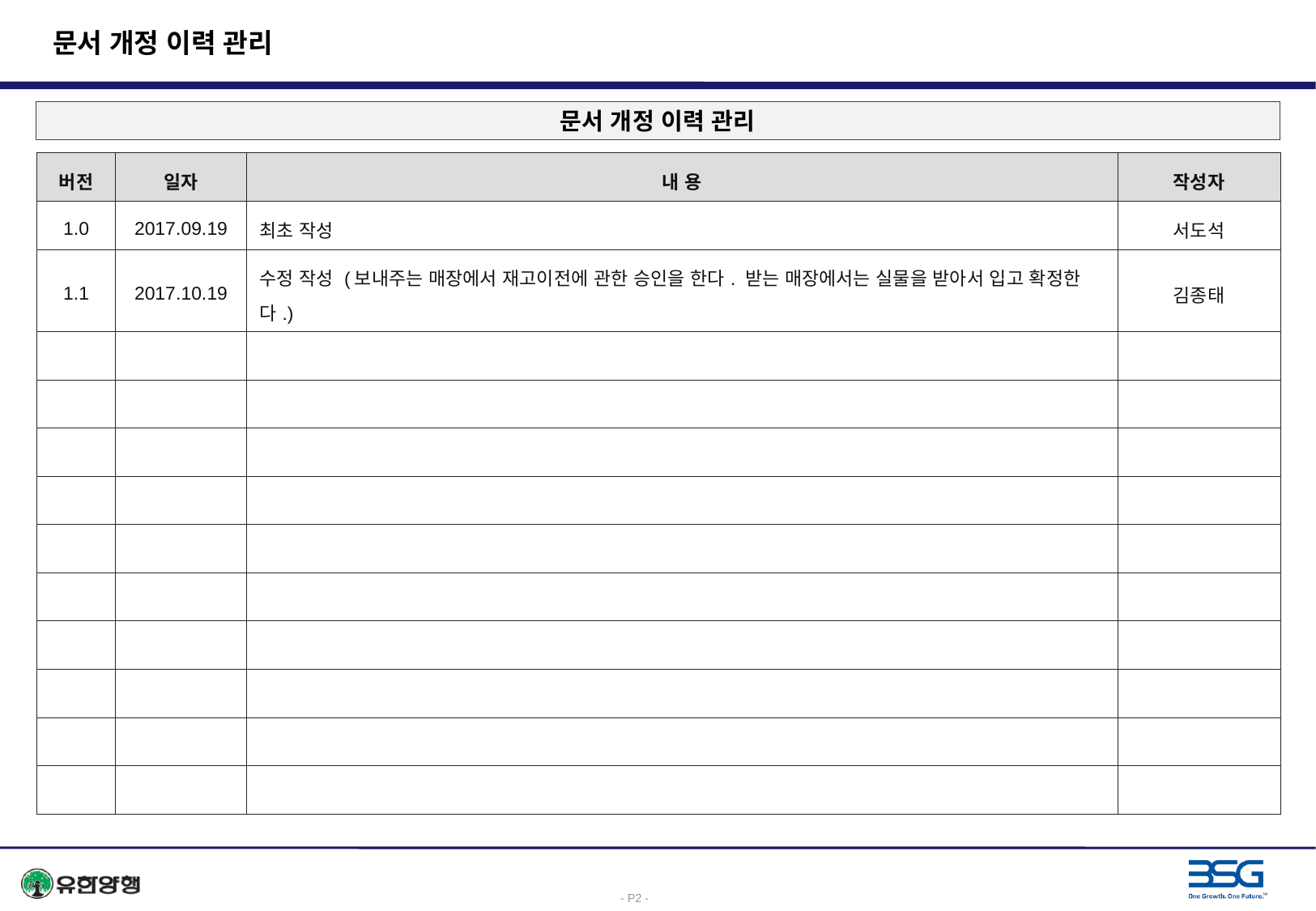

# 문서 개정 이력 관리
문서 개정 이력 관리
| 버전 | 일자 | 내 용 | 작성자 |
| --- | --- | --- | --- |
| 1.0 | 2017.09.19 | 최초 작성 | 서도석 |
| 1.1 | 2017.10.19 | 수정 작성 (보내주는 매장에서 재고이전에 관한 승인을 한다. 받는 매장에서는 실물을 받아서 입고 확정한다.) | 김종태 |
|  |  |  |  |
|  |  |  |  |
|  |  |  |  |
|  |  |  |  |
|  |  |  |  |
|  |  |  |  |
|  |  |  |  |
|  |  |  |  |
|  |  |  |  |
|  |  |  |  |